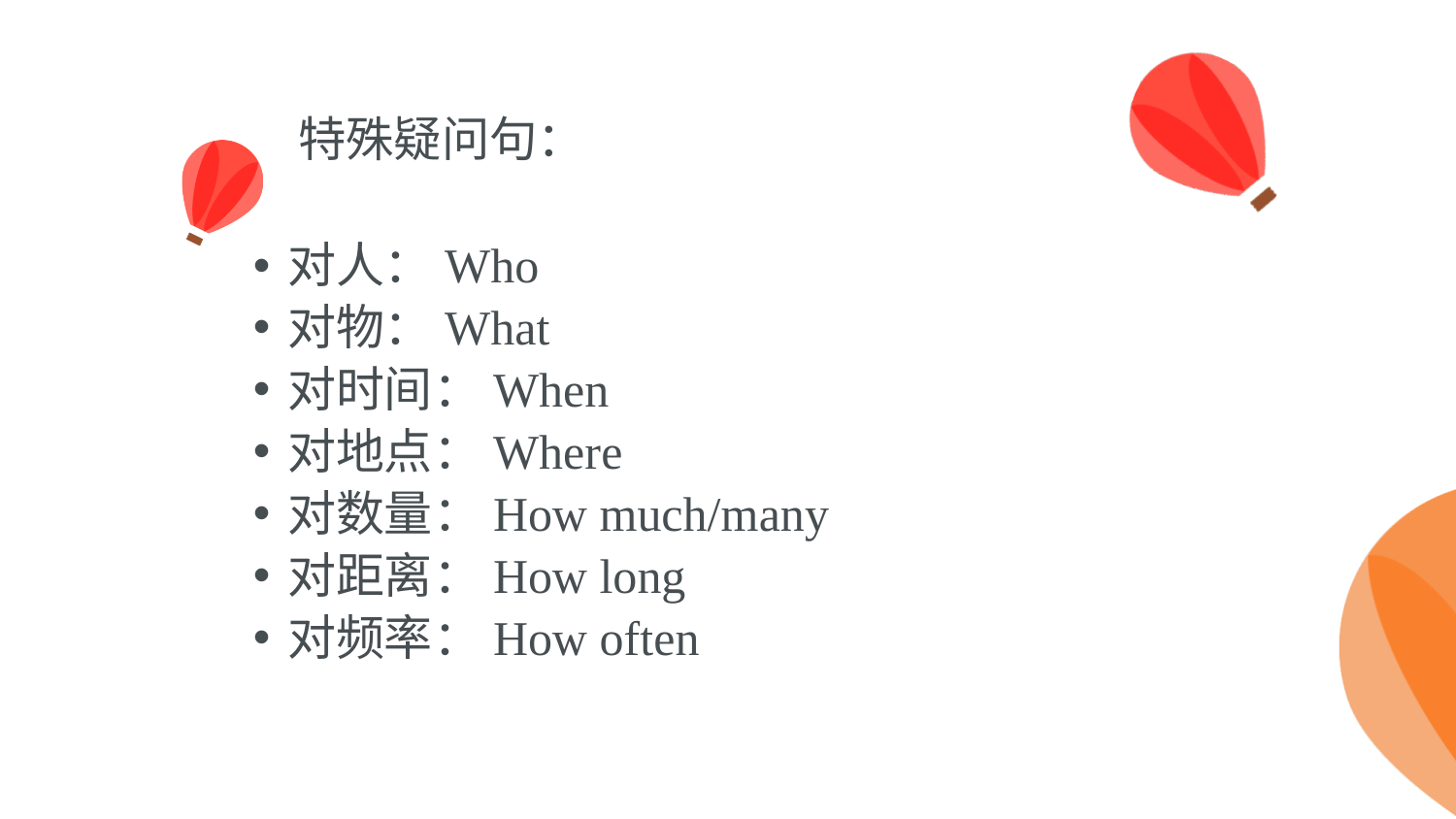

# 特殊疑问句：
对人：Who
对物：What
对时间：When
对地点：Where
对数量：How much/many
对距离：How long
对频率：How often